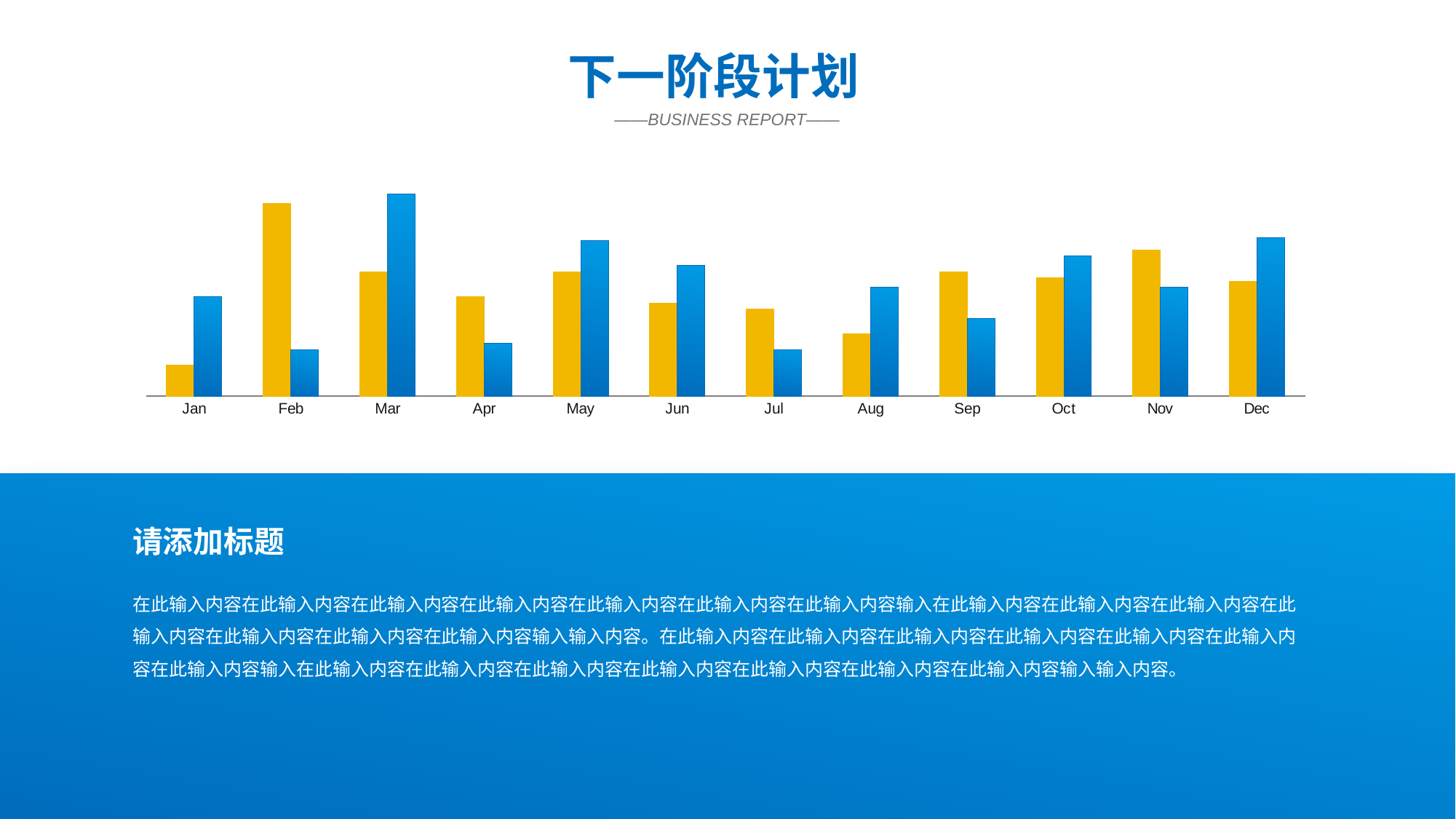

下一阶段计划

### Chart

| Category | Series 1 | Series 2 |
|---|---|---|
| Jan | 10.0 | 32.0 |
| Feb | 62.0 | 15.0 |
| Mar | 40.0 | 65.0 |
| Apr | 32.0 | 17.0 |
| May | 40.0 | 50.0 |
| Jun | 30.0 | 42.0 |
| Jul | 28.0 | 15.0 |
| Aug | 20.0 | 35.0 |
| Sep | 40.0 | 25.0 |
| Oct | 38.0 | 45.0 |
| Nov | 47.0 | 35.0 |
| Dec | 37.0 | 51.0 |
 ——BUSINESS REPORT——

请添加标题
在此输入内容在此输入内容在此输入内容在此输入内容在此输入内容在此输入内容在此输入内容输入在此输入内容在此输入内容在此输入内容在此输入内容在此输入内容在此输入内容在此输入内容输入输入内容。在此输入内容在此输入内容在此输入内容在此输入内容在此输入内容在此输入内容在此输入内容输入在此输入内容在此输入内容在此输入内容在此输入内容在此输入内容在此输入内容在此输入内容输入输入内容。